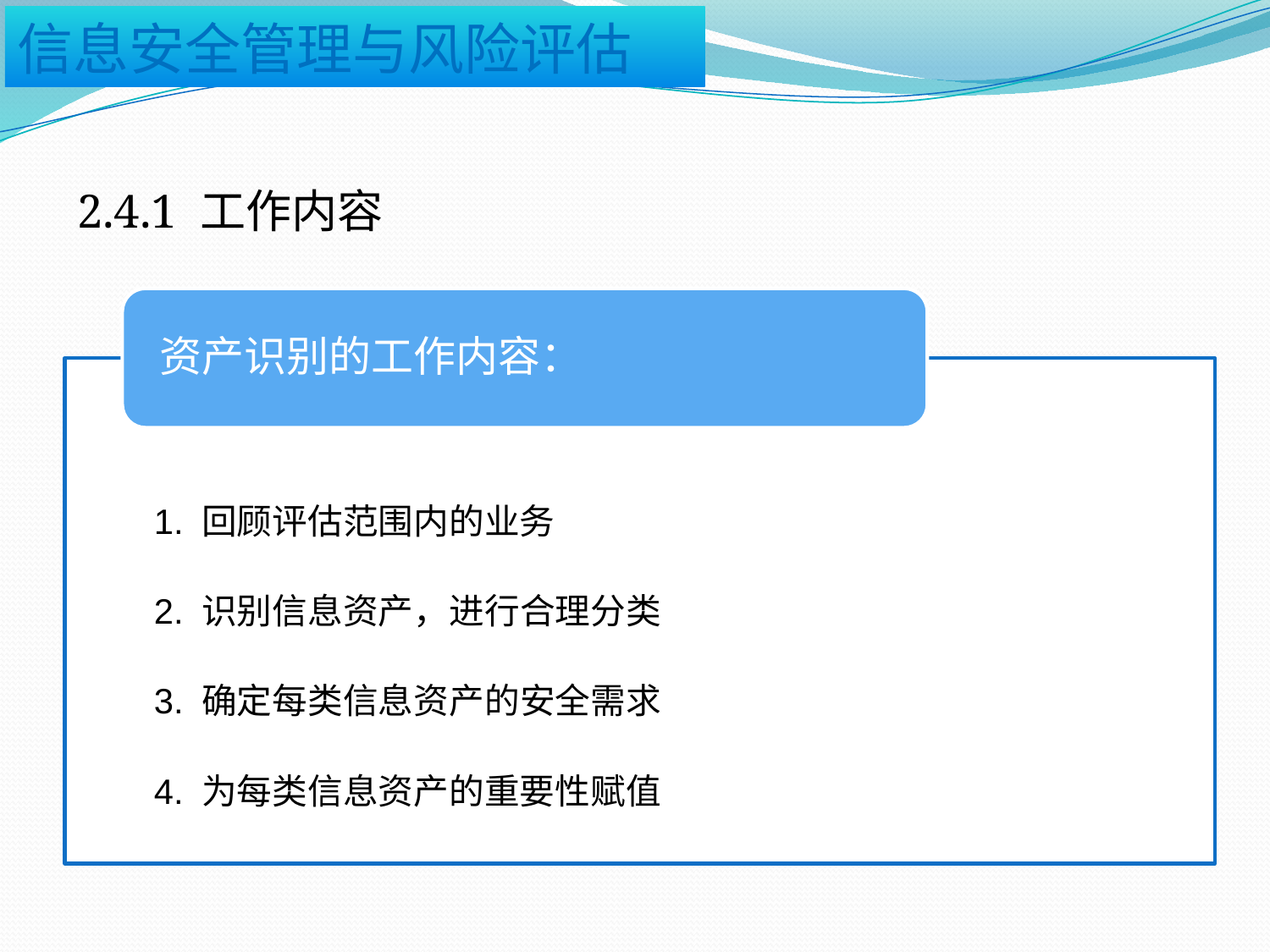

2.4.1 工作内容
资产识别的工作内容：
1. 回顾评估范围内的业务
2. 识别信息资产，进行合理分类
3. 确定每类信息资产的安全需求
4. 为每类信息资产的重要性赋值